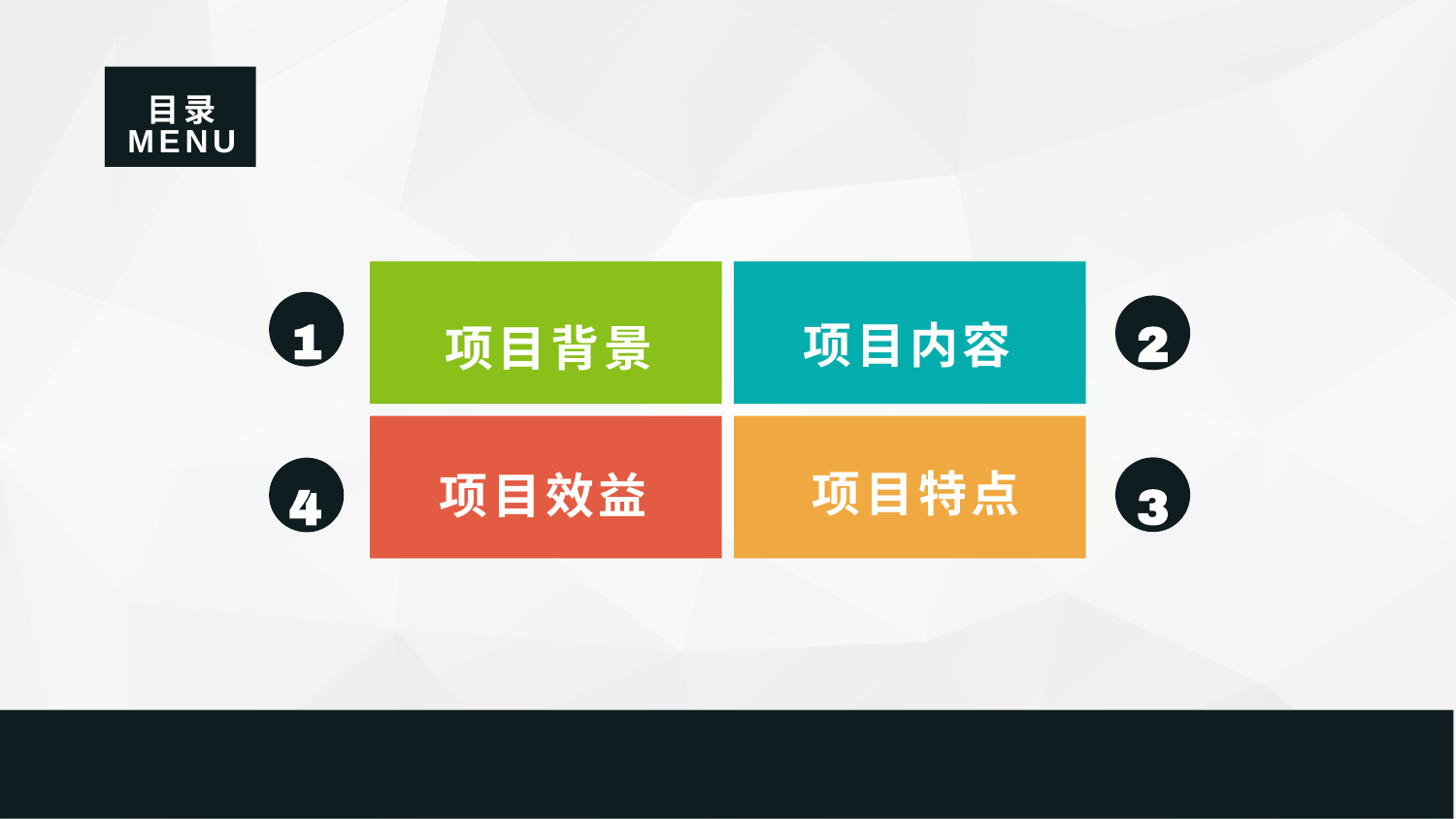

目录

MENU
项目内容
项目背景

1

2

项目特点
项目效益

3
4